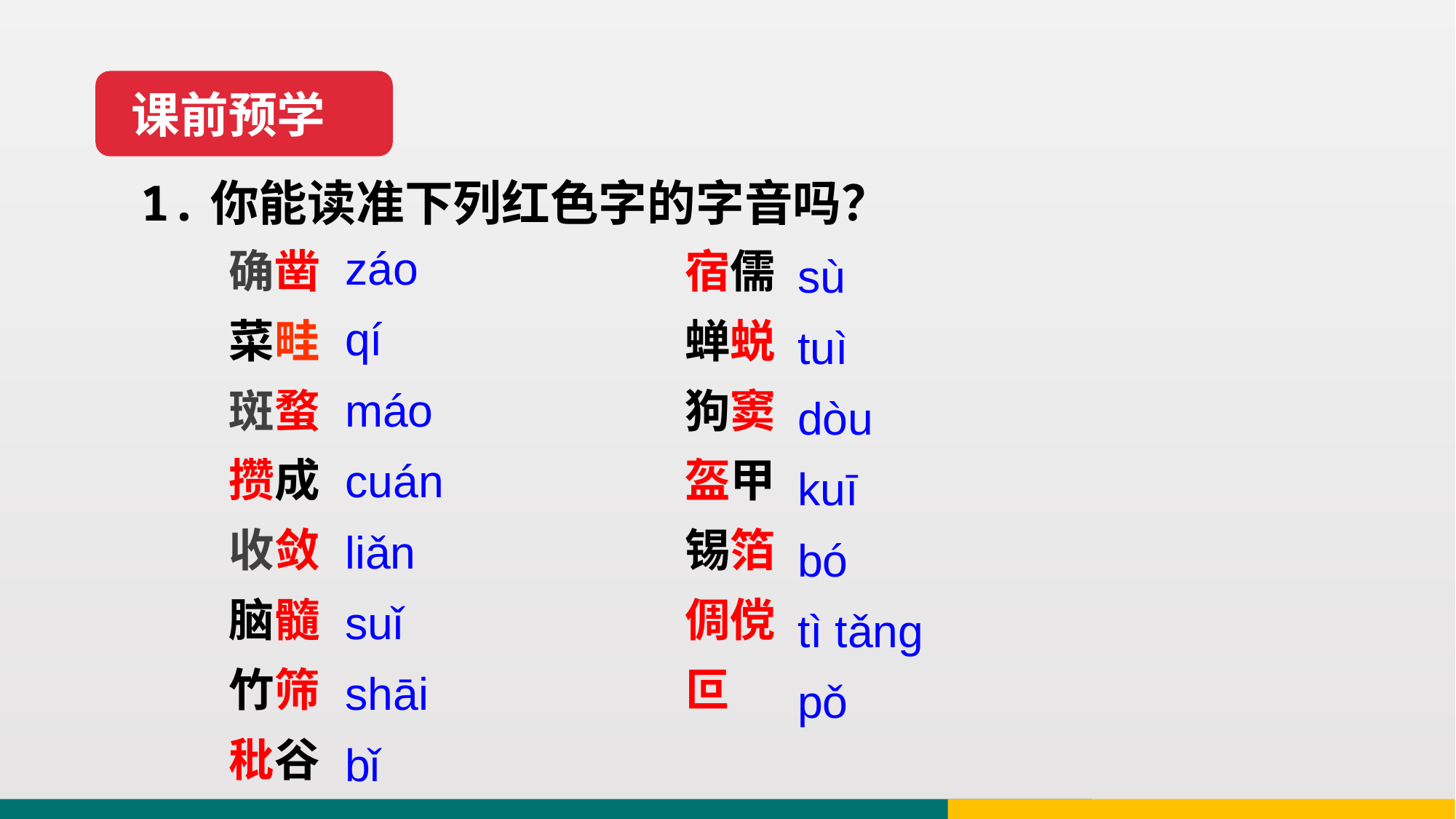

课前预学
1.你能读准下列红色字的字音吗？
záo
qí
máo
cuán
liǎn
suǐ
shāi
bǐ

sù
tuì
dòu
kuī
bó
tì tǎng
pǒ

确凿
菜畦
斑蝥
攒成
收敛
脑髓
竹筛
秕谷
宿儒
蝉蜕
狗窦
盔甲
锡箔
倜傥
叵